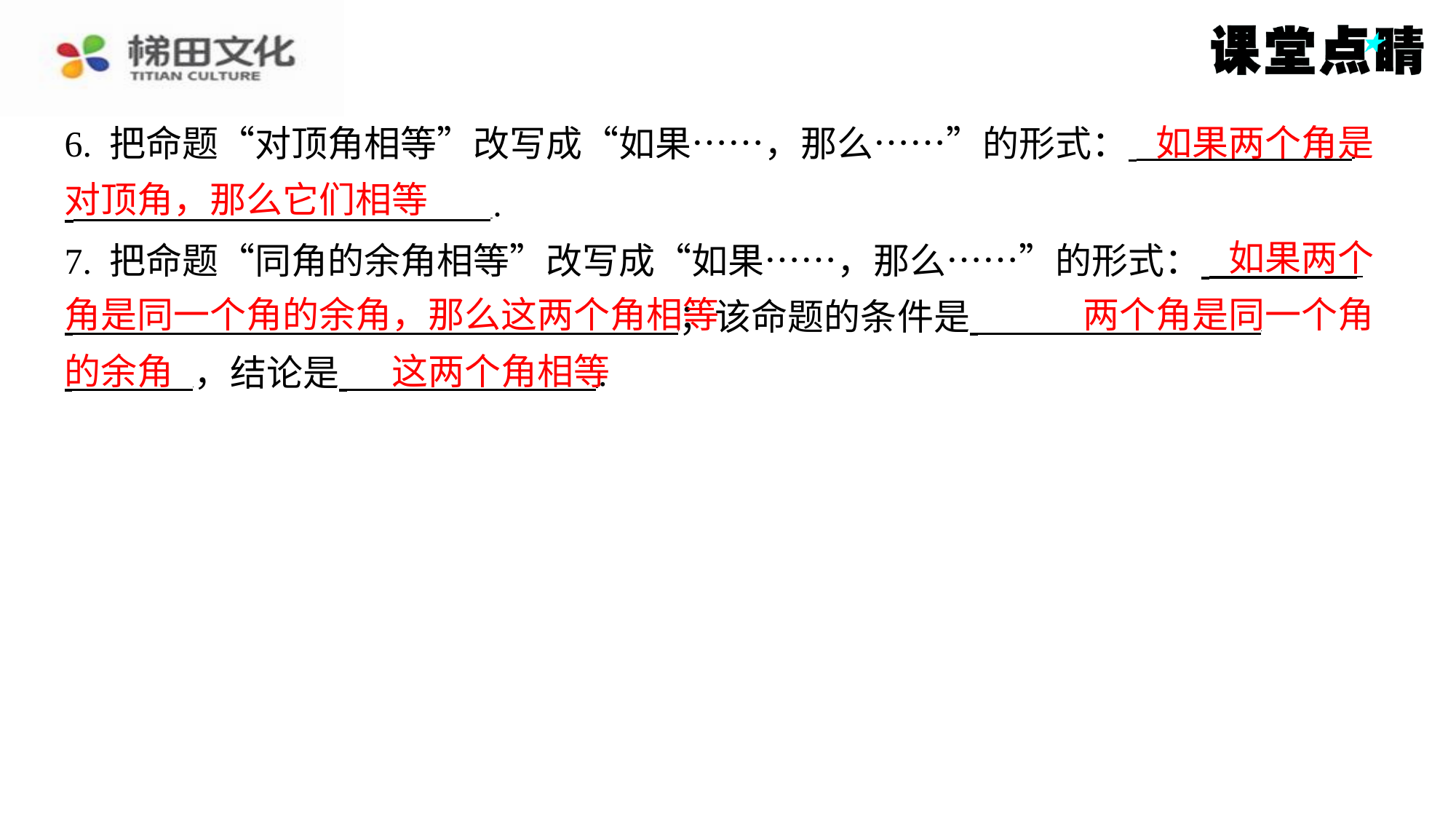

如果两个角是
6. 把命题“对顶角相等”改写成“如果……，那么……”的形式：                                  ⁠
                                                                ⁠.
7. 把命题“同角的余角相等”改写成“如果……，那么……”的形式：                        ⁠
                                                                                            ；该命题的条件是                                            ⁠
                    ，结论是                                       ⁠.
对顶角，那么它们相等
如果两个
角是同一个角的余角，那么这两个角相等
两个角是同一个角
的余角
这两个角相等